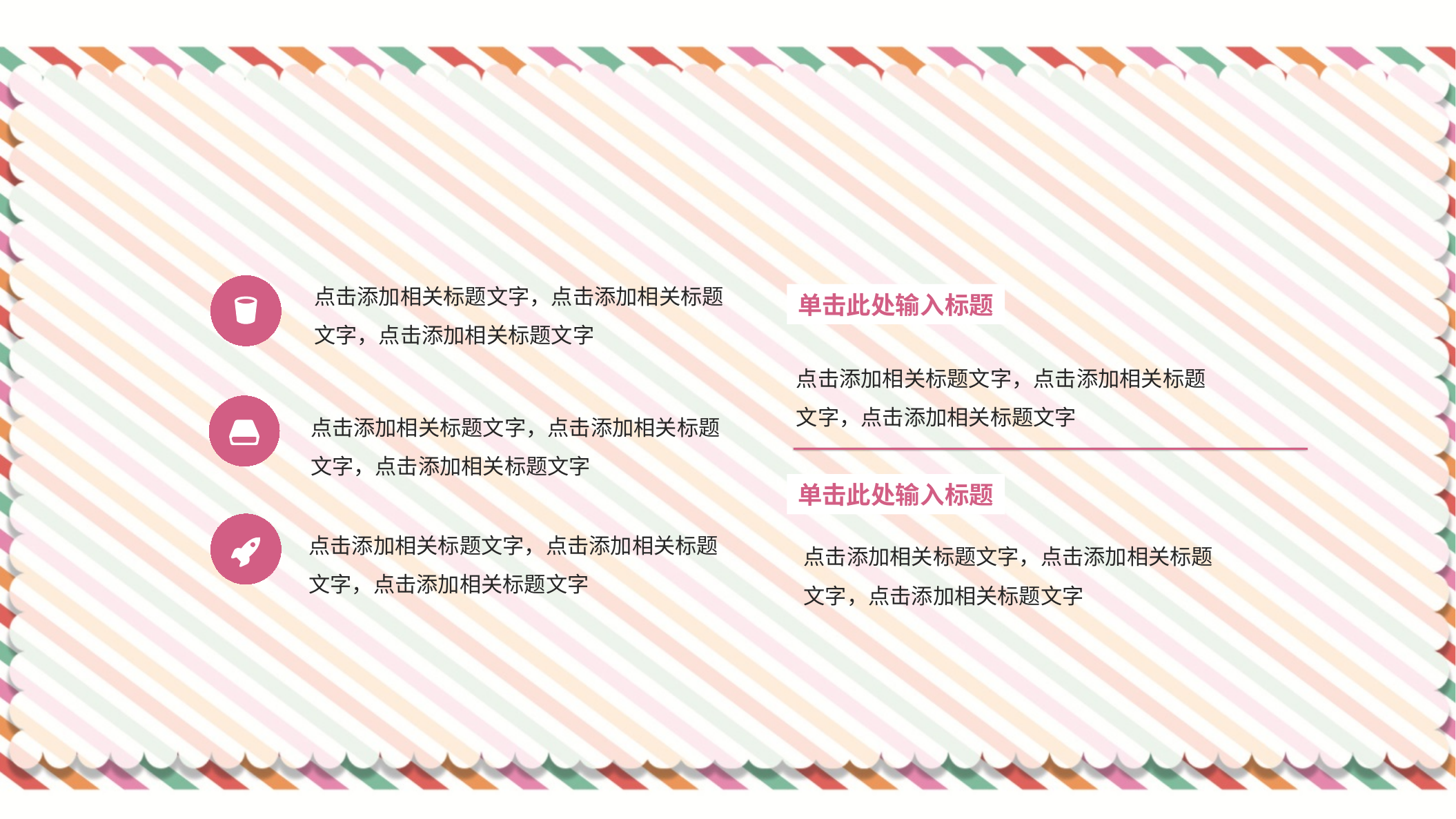

点击添加相关标题文字，点击添加相关标题文字，点击添加相关标题文字

单击此处输入标题

点击添加相关标题文字，点击添加相关标题文字，点击添加相关标题文字

点击添加相关标题文字，点击添加相关标题文字，点击添加相关标题文字

单击此处输入标题
点击添加相关标题文字，点击添加相关标题文字，点击添加相关标题文字

点击添加相关标题文字，点击添加相关标题文字，点击添加相关标题文字